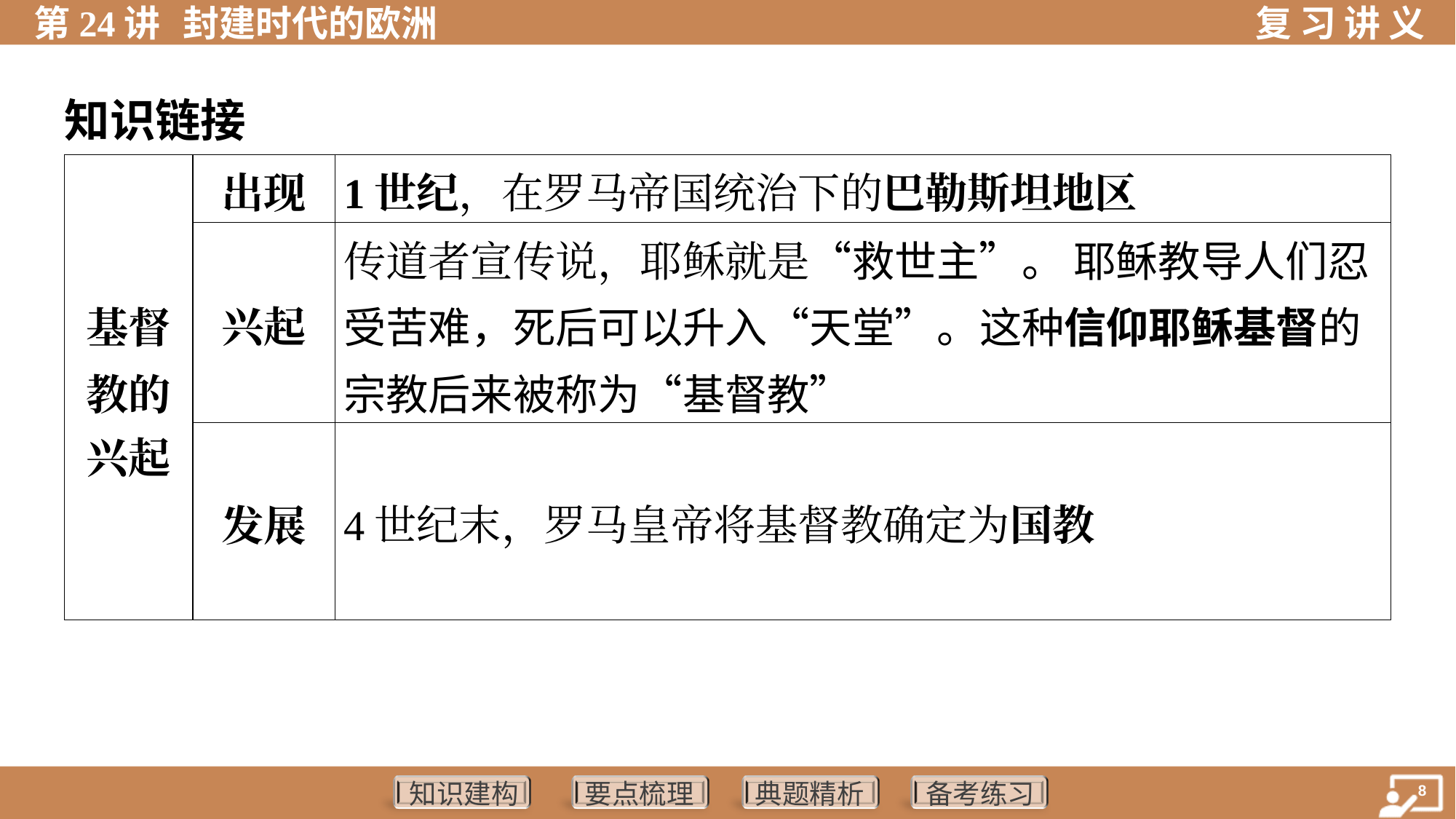

知识链接
| 基督 教的 兴起 | 出现 | 1世纪，在罗马帝国统治下的巴勒斯坦地区 |  |  |  |  |
| --- | --- | --- | --- | --- | --- | --- |
|  | 兴起 | 传道者宣传说，耶稣就是“救世主”。 耶稣教导人们忍受苦难，死后可以升入“天堂”。这种信仰耶稣基督的宗教后来被称为“基督教” |  |  |  |  |
|  | 发展 | 4世纪末，罗马皇帝将基督教确定为国教 |  |  |  |  |